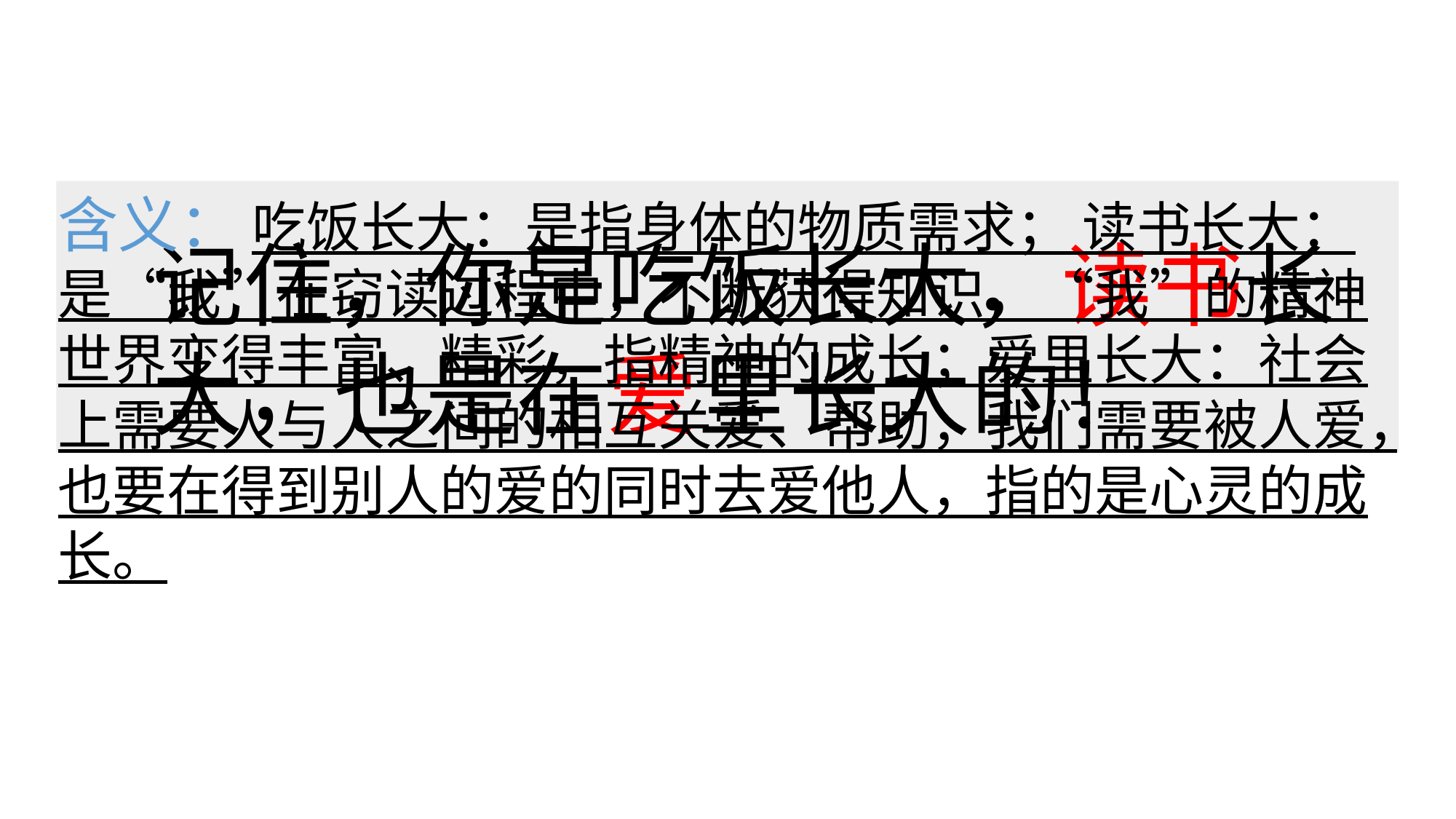

含义： 吃饭长大：是指身体的物质需求； 读书长大：是“我”在窃读过程中，不断获得知识，“我”的精神世界变得丰富、精彩，指精神的成长；爱里长大：社会上需要人与人之间的相互关爱、帮助，我们需要被人爱，也要在得到别人的爱的同时去爱他人，指的是心灵的成长。

记住，你是吃饭长大，读书长大，也是在爱里长大的！